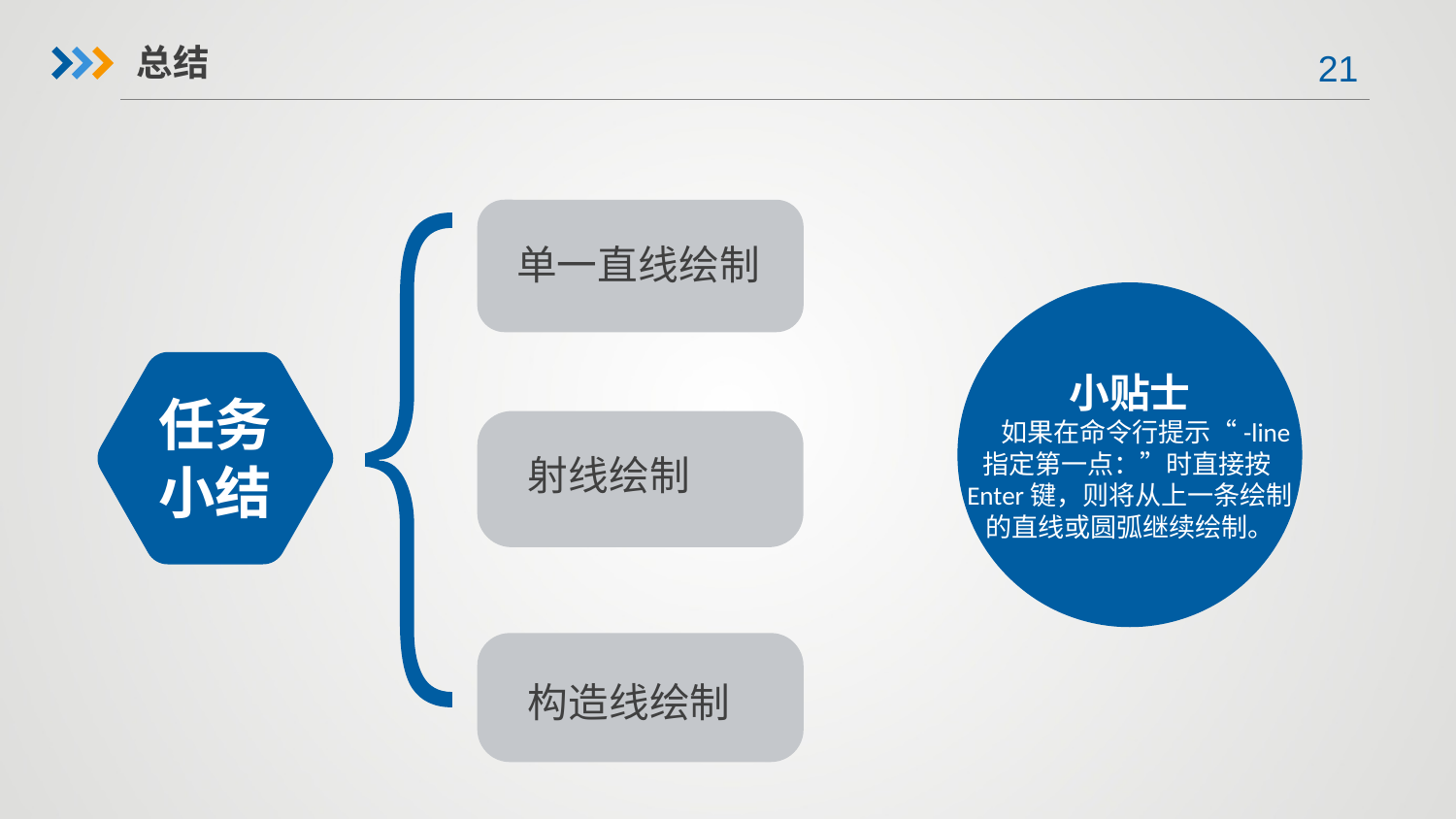

总结

单一直线绘制
小贴士
如果在命令行提示“-line指定第一点：”时直接按Enter键，则将从上一条绘制的直线或圆弧继续绘制。

任务小结

射线绘制

构造线绘制